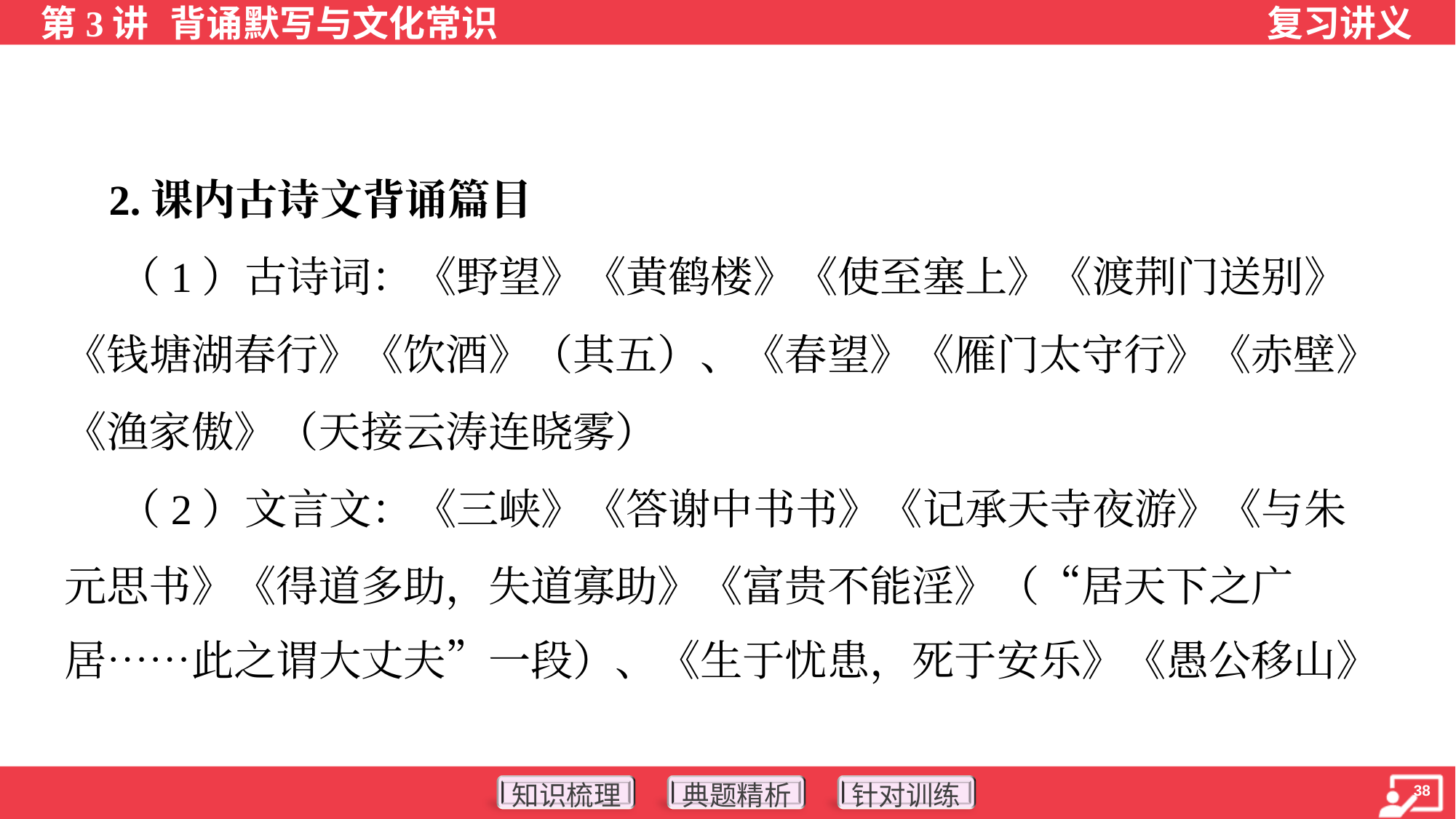

2.课内古诗文背诵篇目
    （1）古诗词：《野望》《黄鹤楼》《使至塞上》《渡荆门送别》
《钱塘湖春行》《饮酒》（其五）、《春望》《雁门太守行》《赤壁》
《渔家傲》（天接云涛连晓雾）
    （2）文言文：《三峡》《答谢中书书》《记承天寺夜游》《与朱
元思书》《得道多助，失道寡助》《富贵不能淫》（“居天下之广
居……此之谓大丈夫”一段）、《生于忧患，死于安乐》《愚公移山》